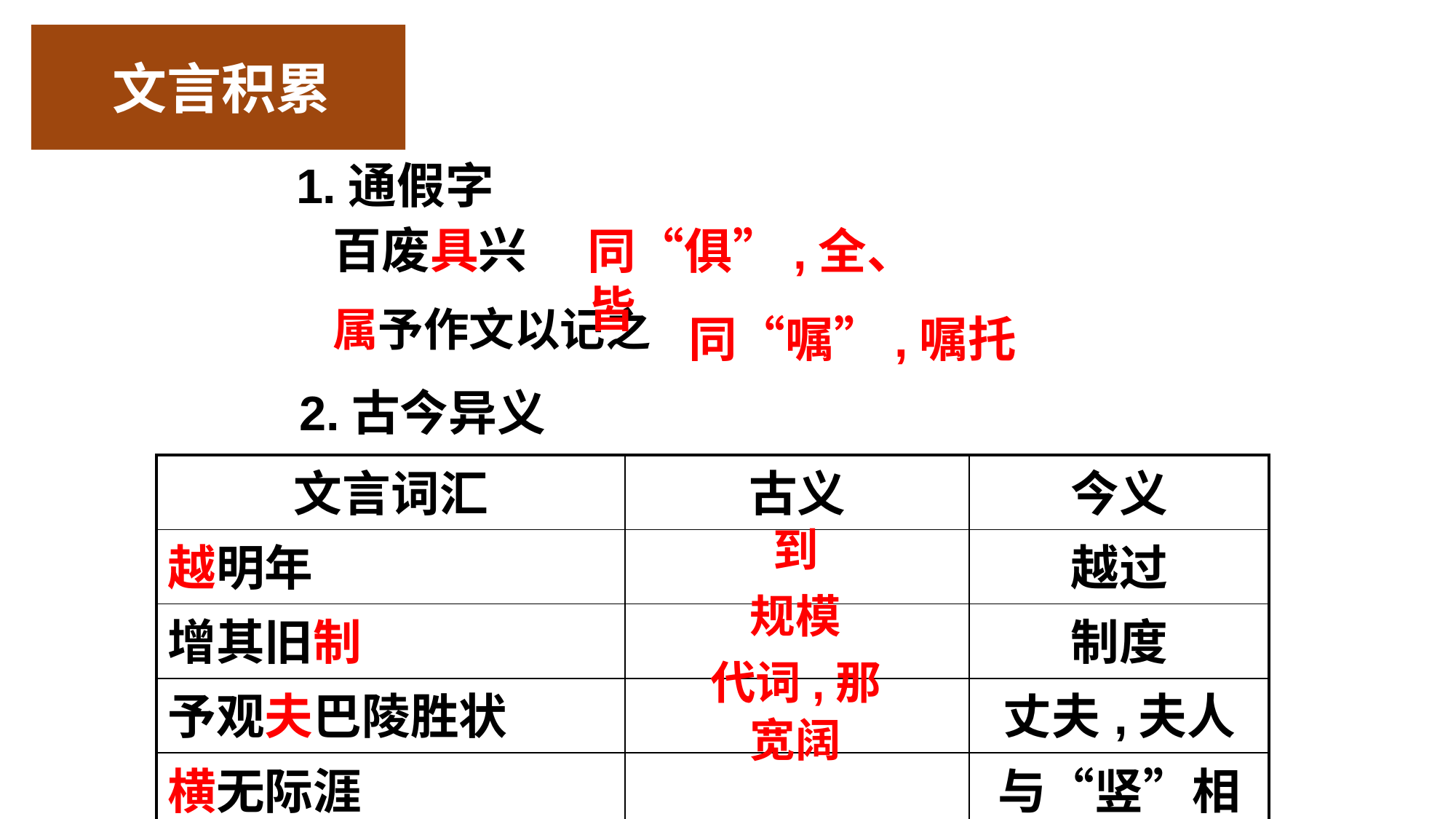

文言积累

1.通假字
百废具兴
属予作文以记之
同“俱”,全、皆
同“嘱”,嘱托
2.古今异义
| 文言词汇 | 古义 | 今义 |
| --- | --- | --- |
| 越明年 |  | 越过 |
| 增其旧制 |  | 制度 |
| 予观夫巴陵胜状 |  | 丈夫,夫人 |
| 横无际涯 |  | 与“竖”相对 |
到
规模
代词,那
宽阔